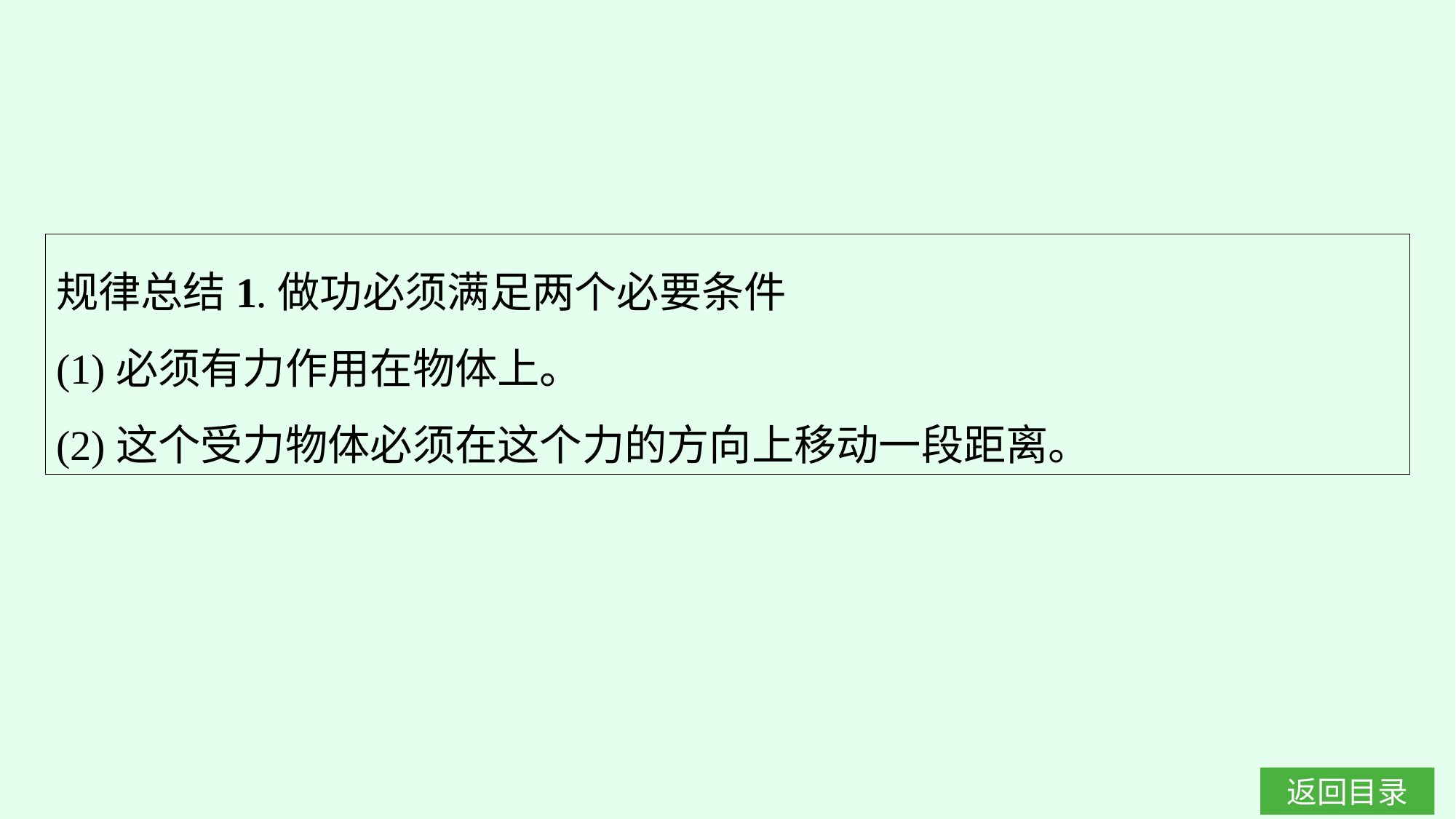

规律总结1.做功必须满足两个必要条件
(1)必须有力作用在物体上。
(2)这个受力物体必须在这个力的方向上移动一段距离。